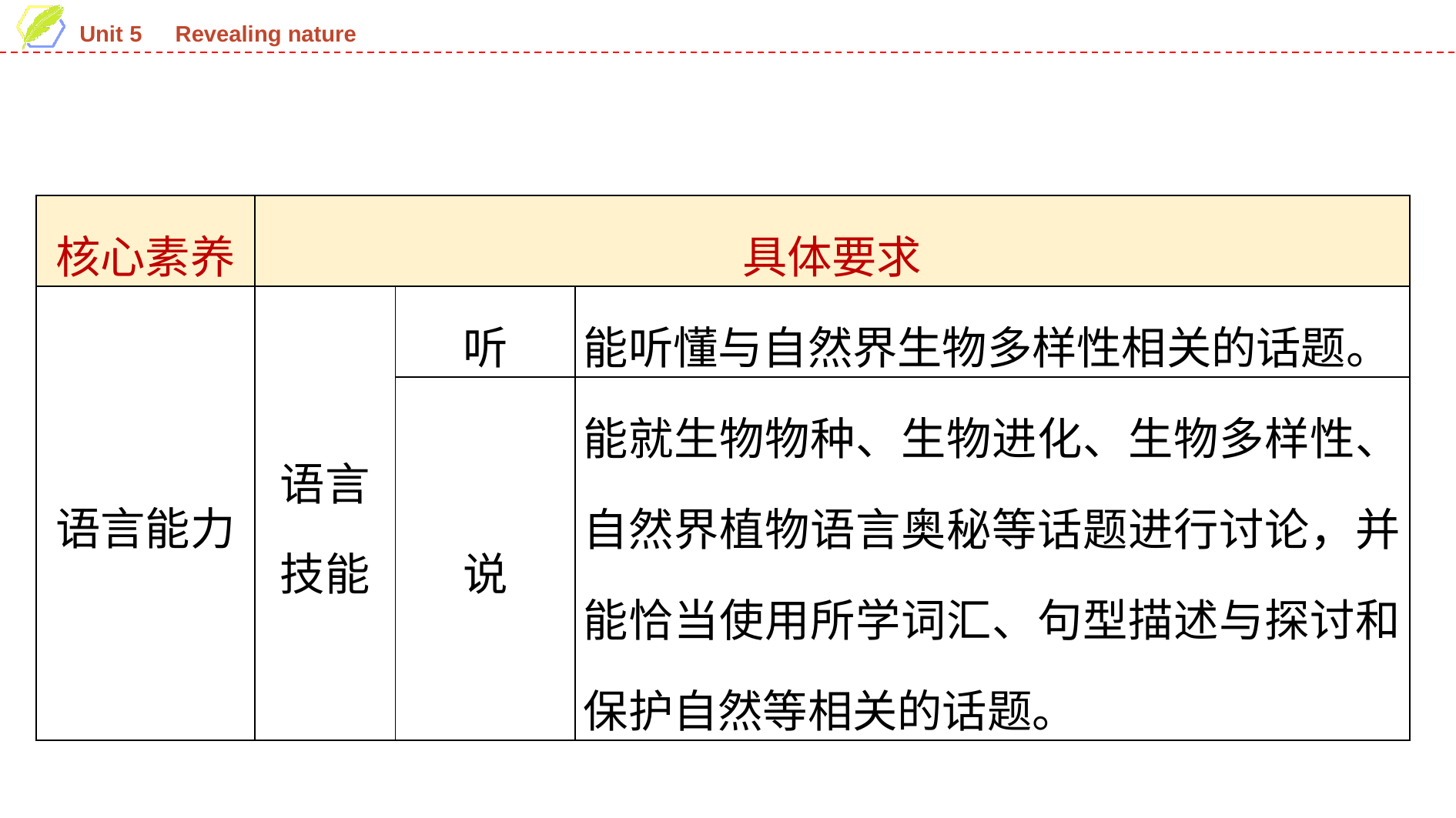

| 核心素养 | 具体要求 |  |  |
| --- | --- | --- | --- |
| 语言能力 | 语言 技能 | 听 | 能听懂与自然界生物多样性相关的话题。 |
|  |  | 说 | 能就生物物种、生物进化、生物多样性、自然界植物语言奥秘等话题进行讨论，并能恰当使用所学词汇、句型描述与探讨和保护自然等相关的话题。 |